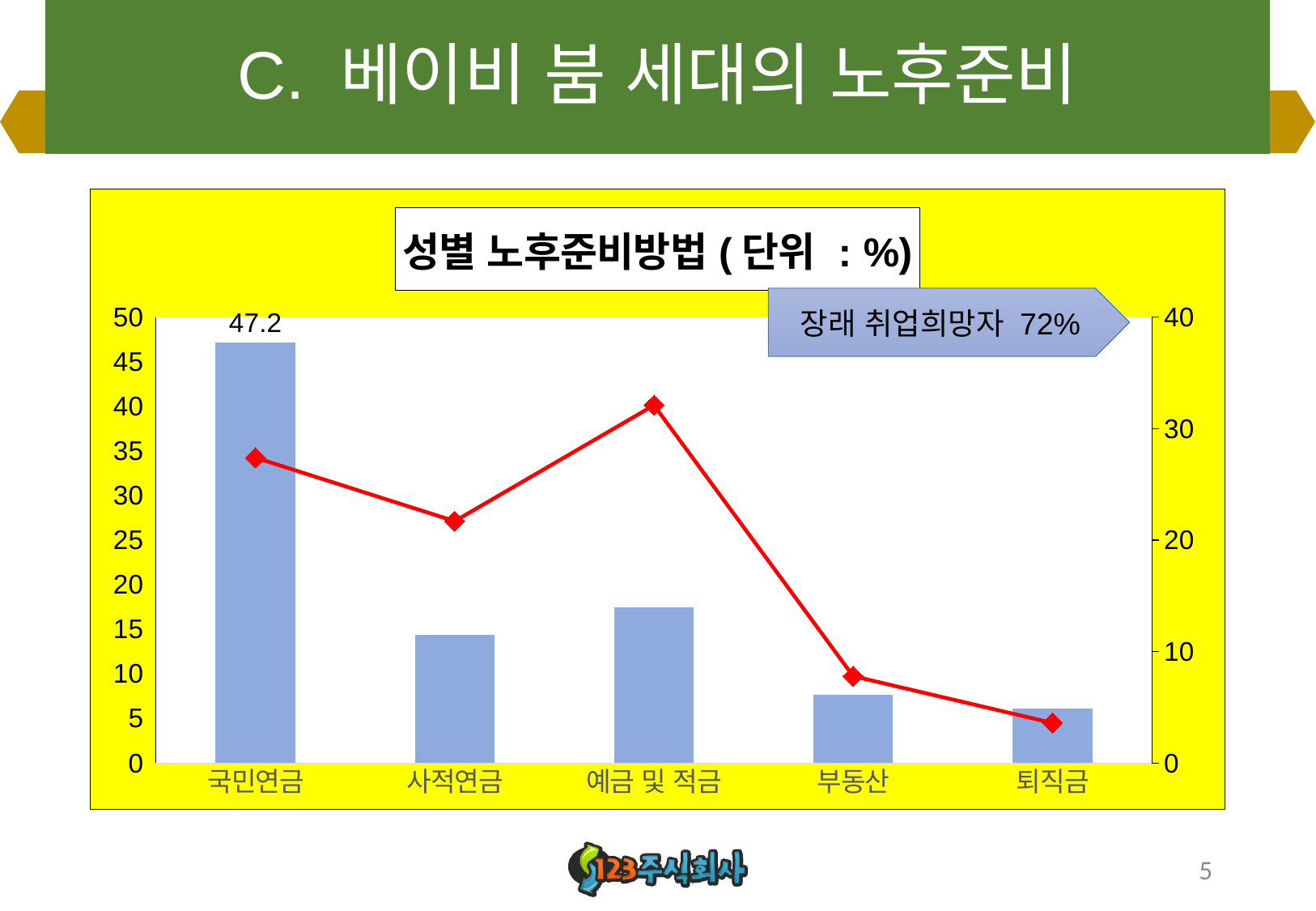

# C. 베이비 붐 세대의 노후준비

### Chart: 성별 노후준비방법(단위 : %)

| Category | 남성 | 여성 |
|---|---|---|
| 국민연금 | 47.2 | 27.4 |
| 사적연금 | 14.4 | 21.7 |
| 예금 및 적금 | 17.5 | 32.1 |
| 부동산 | 7.7 | 7.8 |
| 퇴직금 | 6.1 | 3.6 |
장래 취업희망자 72%
5